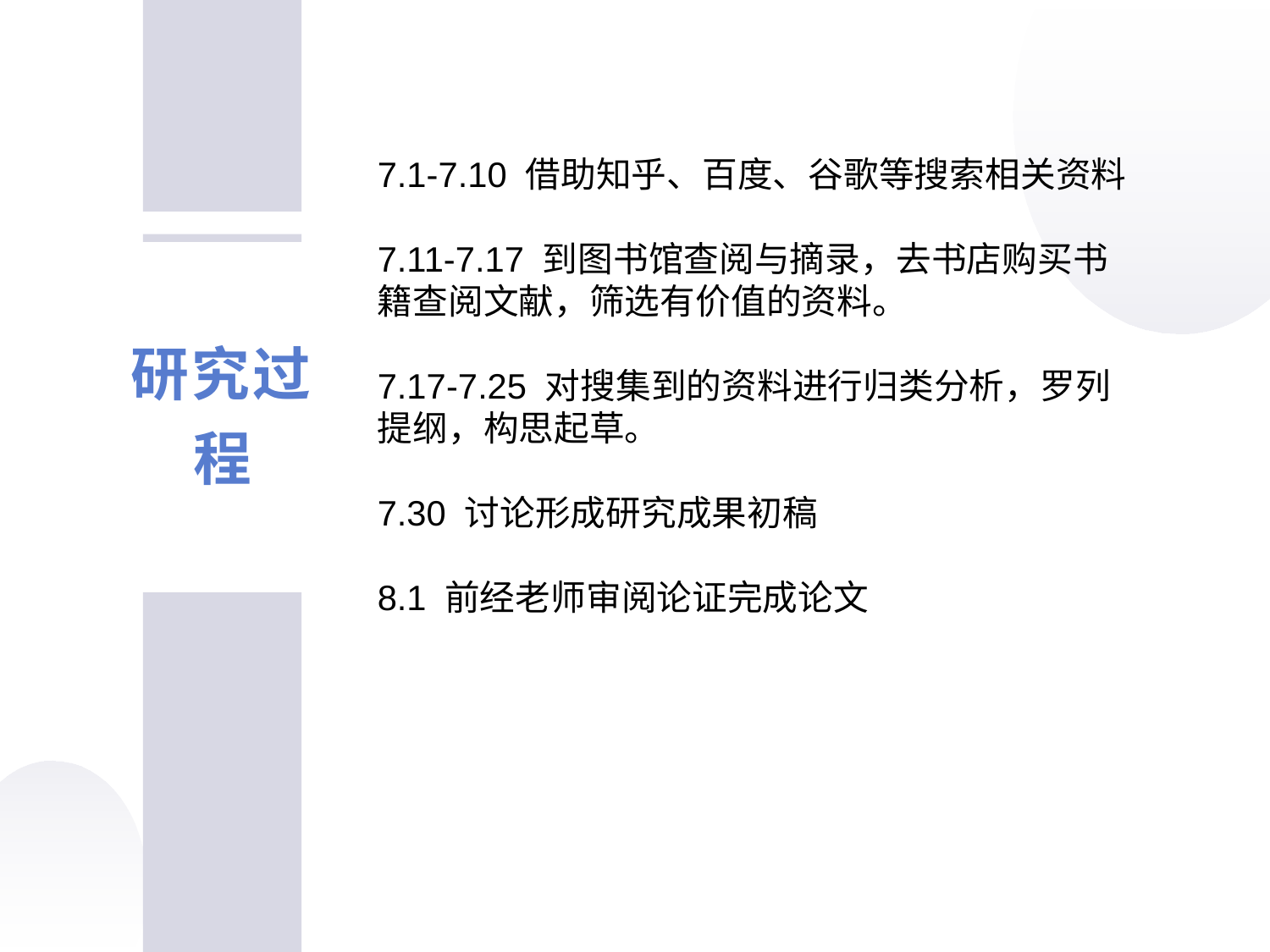

7.1-7.10 借助知乎、百度、谷歌等搜索相关资料

7.11-7.17 到图书馆查阅与摘录，去书店购买书籍查阅文献，筛选有价值的资料。

7.17-7.25 对搜集到的资料进行归类分析，罗列提纲，构思起草。

7.30 讨论形成研究成果初稿

8.1 前经老师审阅论证完成论文

研究过程